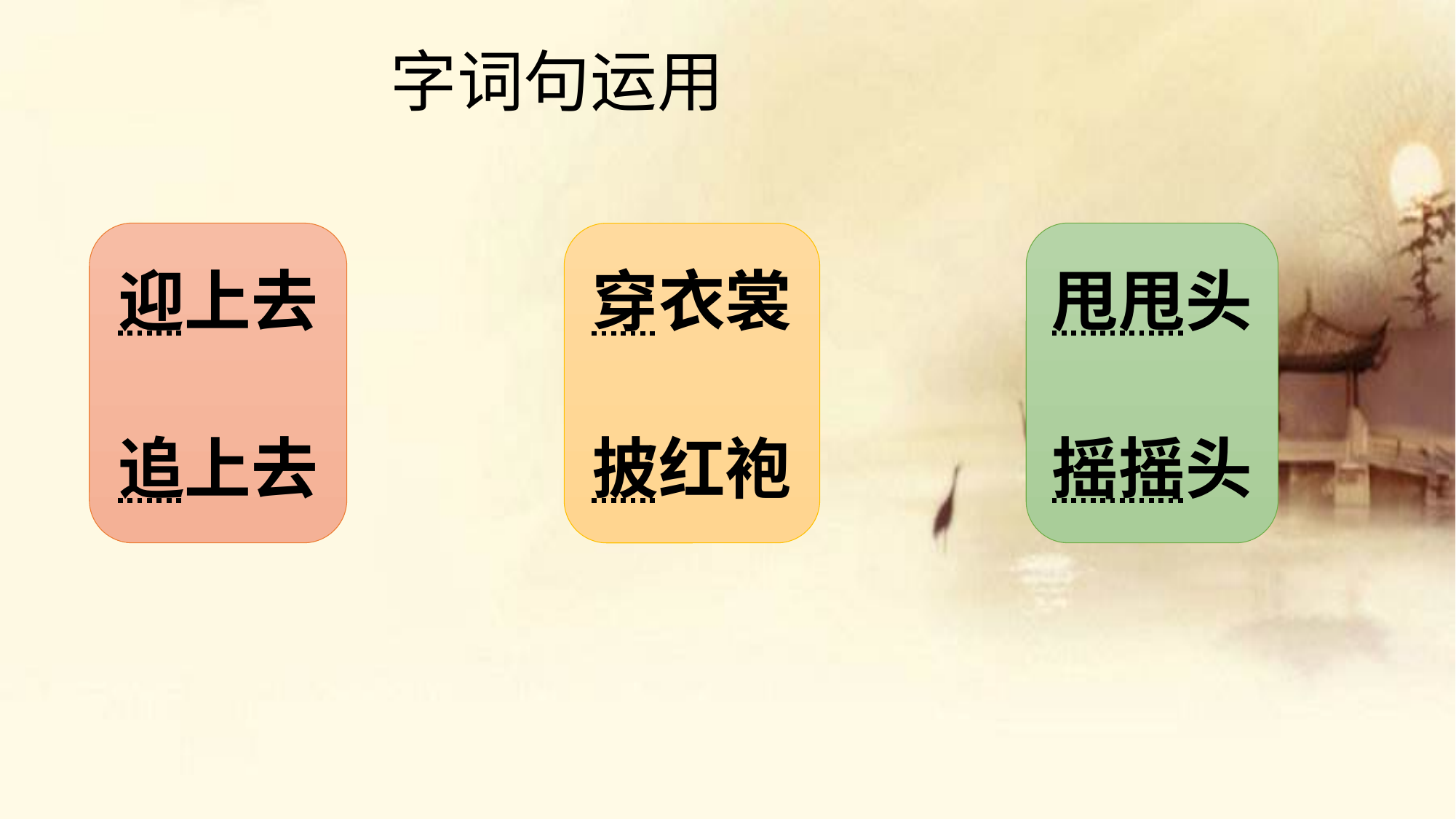

# 字词句运用
迎上去

追上去
甩甩头

摇摇头
穿衣裳

披红袍